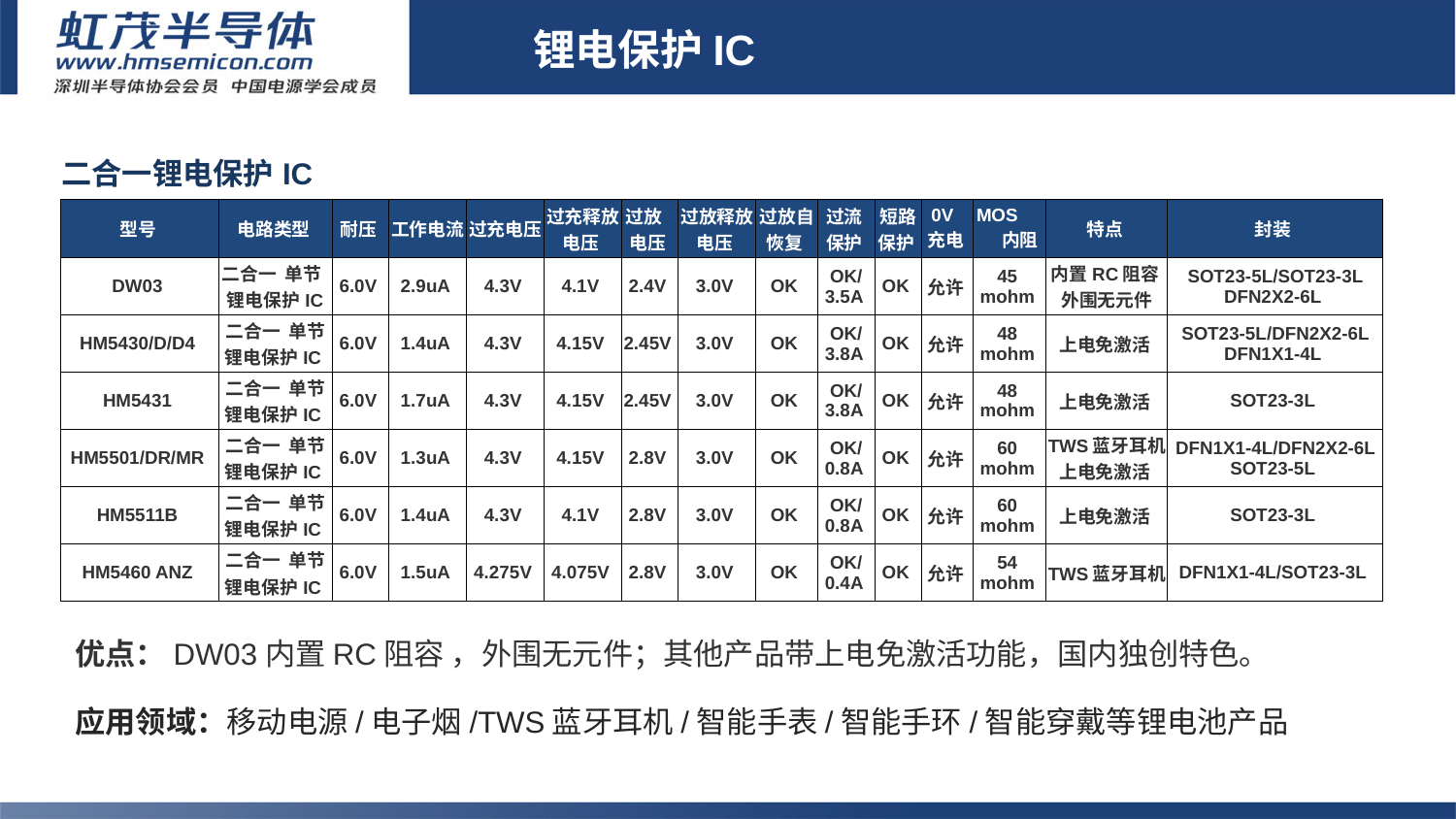

锂电保护IC

# 锂电保护IC
| 二合一锂电保护IC |  |  |  |  |  |  |  |  |  |  |  |  |  |  |
| --- | --- | --- | --- | --- | --- | --- | --- | --- | --- | --- | --- | --- | --- | --- |
| 型号 | 电路类型 | 耐压 | 工作电流 | 过充电压 | 过充释放电压 | 过放 电压 | 过放释放电压 | 过放自恢复 | 过流 保护 | 短路保护 | 0V 充电 | MOS 内阻 | 特点 | 封装 |
| DW03 | 二合一 单节 锂电保护IC | 6.0V | 2.9uA | 4.3V | 4.1V | 2.4V | 3.0V | OK | OK/ 3.5A | OK | 允许 | 45 mohm | 内置RC阻容 外围无元件 | SOT23-5L/SOT23-3L DFN2X2-6L |
| HM5430/D/D4 | 二合一 单节锂电保护IC | 6.0V | 1.4uA | 4.3V | 4.15V | 2.45V | 3.0V | OK | OK/ 3.8A | OK | 允许 | 48 mohm | 上电免激活 | SOT23-5L/DFN2X2-6L DFN1X1-4L |
| HM5431 | 二合一 单节锂电保护IC | 6.0V | 1.7uA | 4.3V | 4.15V | 2.45V | 3.0V | OK | OK/ 3.8A | OK | 允许 | 48 mohm | 上电免激活 | SOT23-3L |
| HM5501/DR/MR | 二合一 单节锂电保护IC | 6.0V | 1.3uA | 4.3V | 4.15V | 2.8V | 3.0V | OK | OK/ 0.8A | OK | 允许 | 60 mohm | TWS蓝牙耳机上电免激活 | DFN1X1-4L/DFN2X2-6L SOT23-5L |
| HM5511B | 二合一 单节锂电保护IC | 6.0V | 1.4uA | 4.3V | 4.1V | 2.8V | 3.0V | OK | OK/ 0.8A | OK | 允许 | 60 mohm | 上电免激活 | SOT23-3L |
| HM5460 ANZ | 二合一 单节锂电保护IC | 6.0V | 1.5uA | 4.275V | 4.075V | 2.8V | 3.0V | OK | OK/ 0.4A | OK | 允许 | 54 mohm | TWS蓝牙耳机 | DFN1X1-4L/SOT23-3L |
优点：DW03内置RC阻容 ，外围无元件；其他产品带上电免激活功能，国内独创特色。

应用领域：移动电源/电子烟/TWS蓝牙耳机/智能手表/智能手环/智能穿戴等锂电池产品